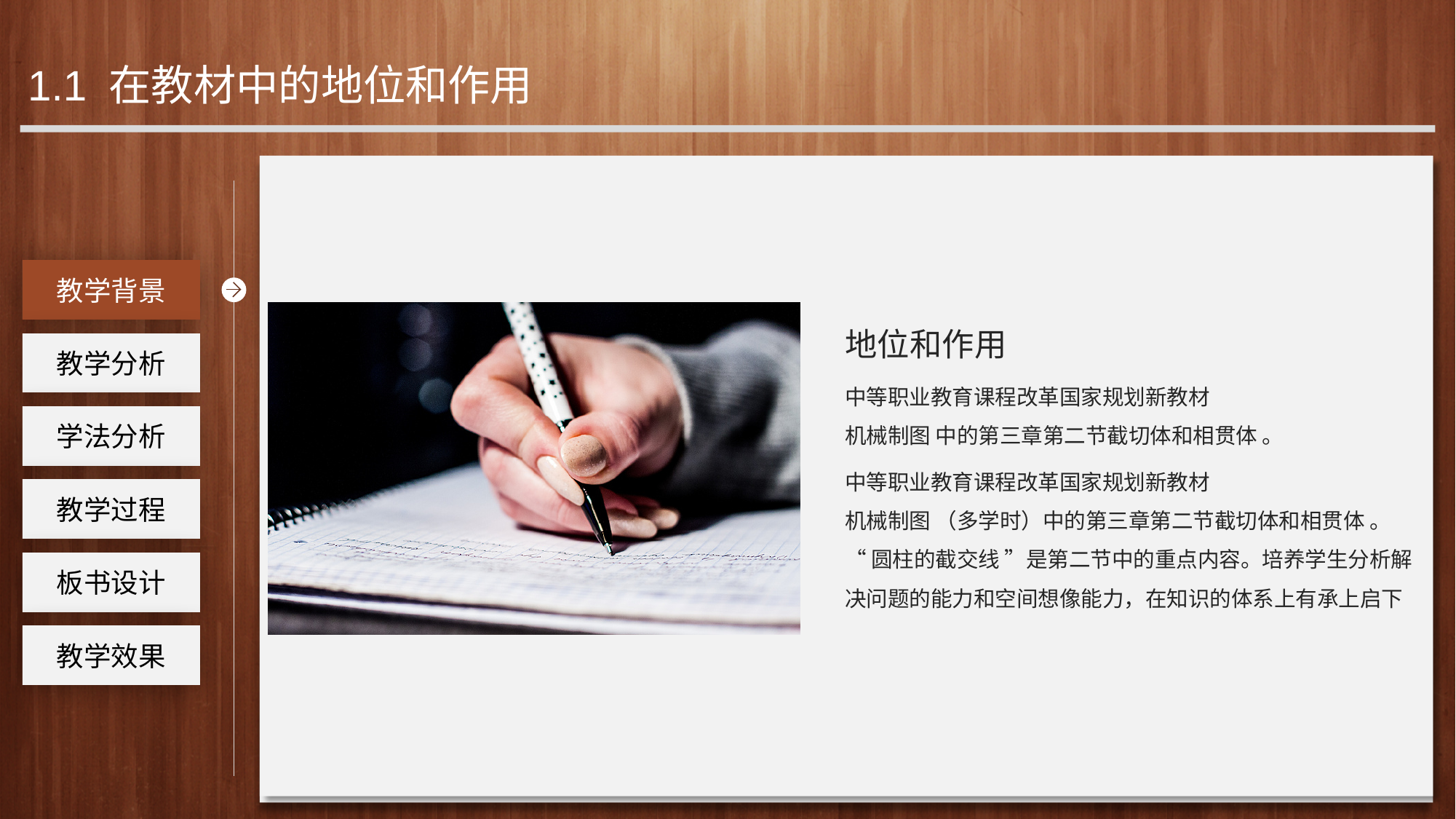

1.1 在教材中的地位和作用

工作回顾
教学背景

地位和作用
中等职业教育课程改革国家规划新教材
机械制图 中的第三章第二节截切体和相贯体 。
中等职业教育课程改革国家规划新教材
机械制图 （多学时）中的第三章第二节截切体和相贯体 。 “ 圆柱的截交线 ”是第二节中的重点内容。培养学生分析解决问题的能力和空间想像能力，在知识的体系上有承上启下
教学分析
学法分析
教学过程
板书设计
教学效果